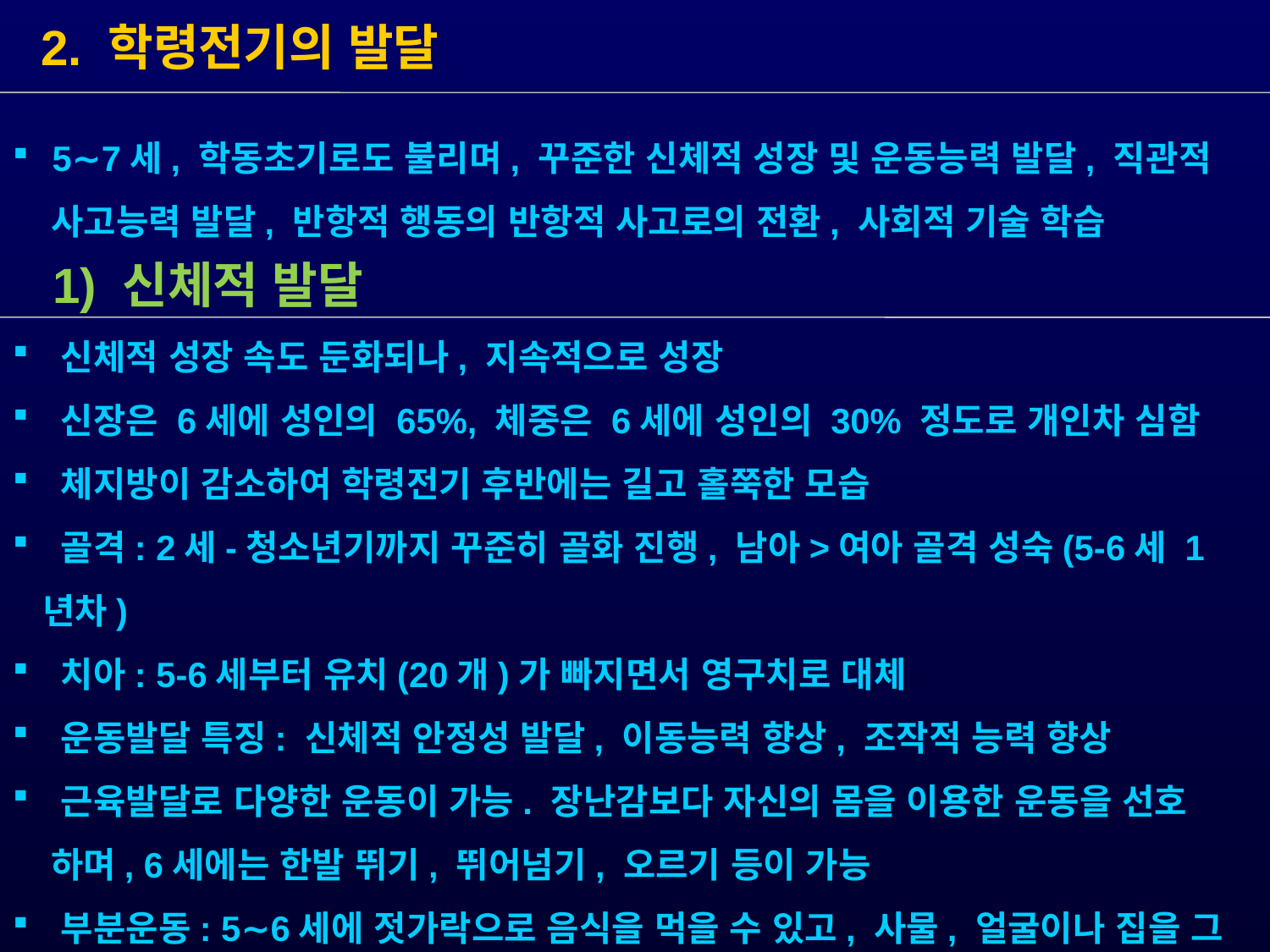

2. 학령전기의 발달

  1) 신체적 발달
 신체적 성장 속도 둔화되나, 지속적으로 성장
 신장은 6세에 성인의 65%, 체중은 6세에 성인의 30% 정도로 개인차 심함
 체지방이 감소하여 학령전기 후반에는 길고 홀쭉한 모습
 골격: 2세-청소년기까지 꾸준히 골화 진행, 남아>여아 골격 성숙(5-6세 1년차)
 치아: 5-6세부터 유치(20개)가 빠지면서 영구치로 대체
 운동발달 특징: 신체적 안정성 발달, 이동능력 향상, 조작적 능력 향상
 근육발달로 다양한 운동이 가능. 장난감보다 자신의 몸을 이용한 운동을 선호
   하며, 6세에는 한발 뛰기, 뛰어넘기, 오르기 등이 가능
 부분운동: 5∼6세에 젓가락으로 음식을 먹을 수 있고, 사물, 얼굴이나 집을 그
   릴 수 있고, 작은 공도 던지고 받을 수 있으며, 혼자 옷 입기가 가능해짐

 5∼7세, 학동초기로도 불리며, 꾸준한 신체적 성장 및 운동능력 발달, 직관적
   사고능력 발달, 반항적 행동의 반항적 사고로의 전환, 사회적 기술 학습